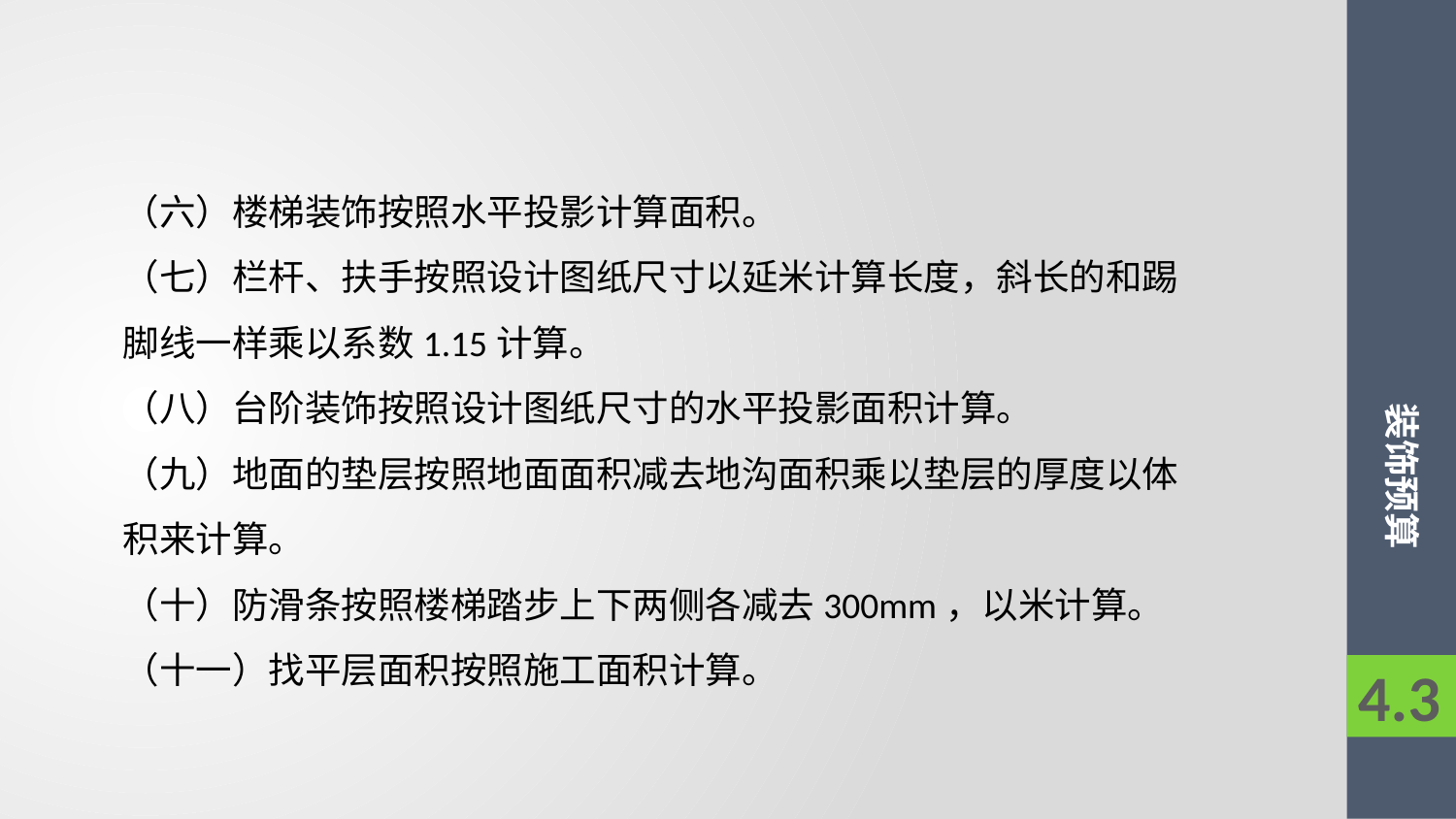

（六）楼梯装饰按照水平投影计算面积。
（七）栏杆、扶手按照设计图纸尺寸以延米计算长度，斜长的和踢脚线一样乘以系数1.15计算。
（八）台阶装饰按照设计图纸尺寸的水平投影面积计算。
（九）地面的垫层按照地面面积减去地沟面积乘以垫层的厚度以体积来计算。
（十）防滑条按照楼梯踏步上下两侧各减去300mm，以米计算。
（十一）找平层面积按照施工面积计算。
装饰预算
4.3